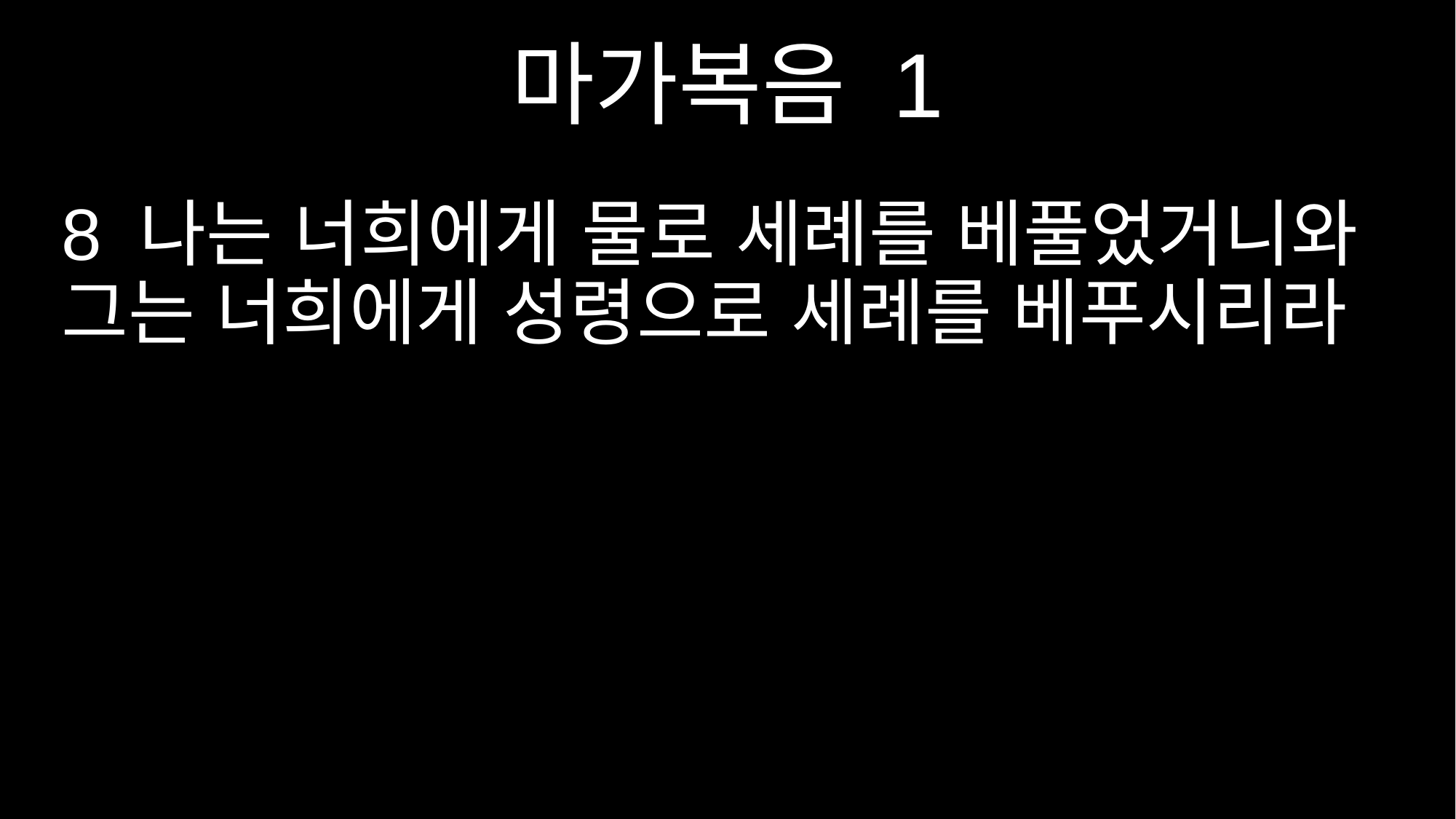

마가복음 1
8 나는 너희에게 물로 세례를 베풀었거니와 그는 너희에게 성령으로 세례를 베푸시리라